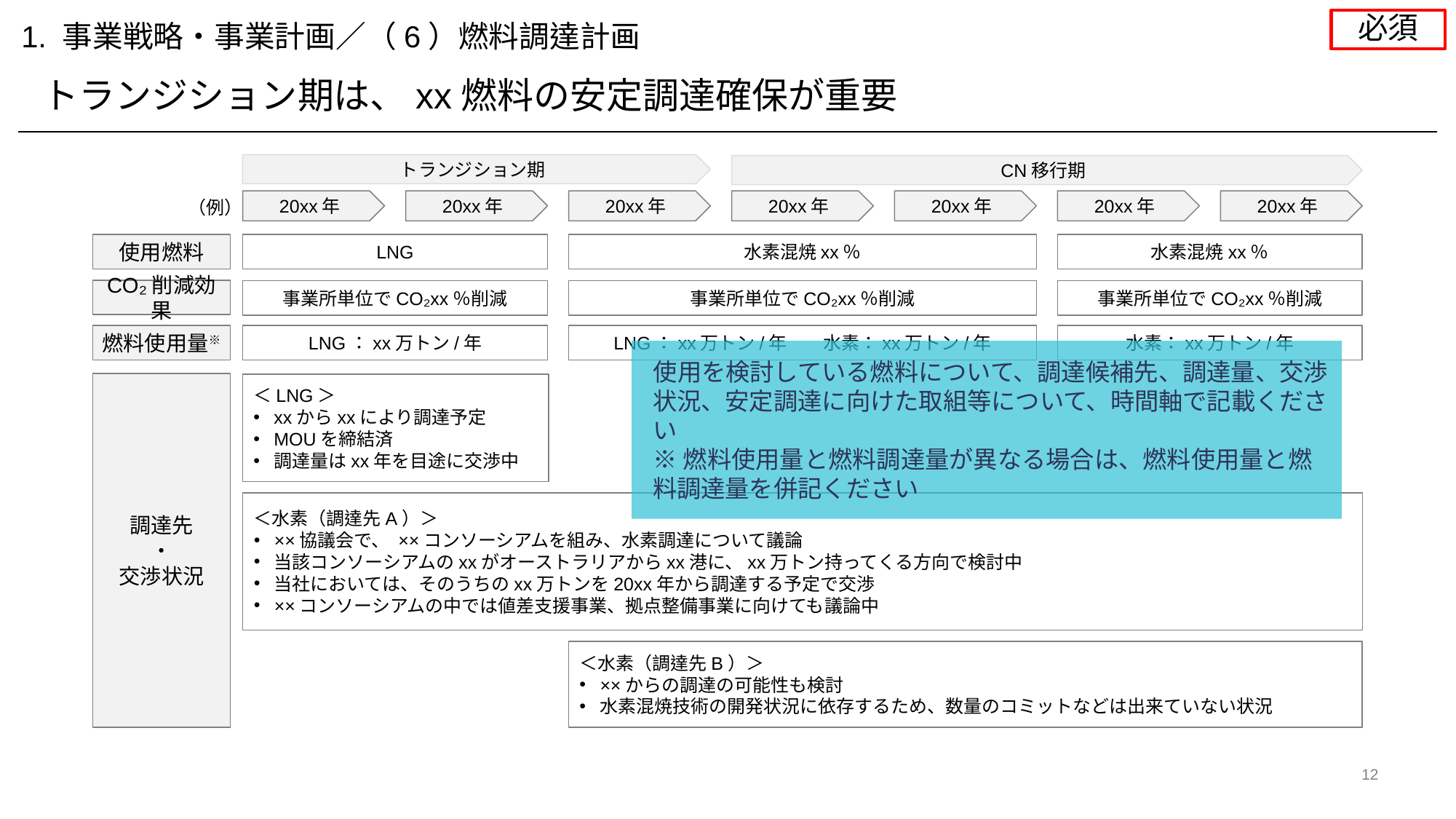

必須
1. 事業戦略・事業計画／（6）燃料調達計画
トランジション期は、xx燃料の安定調達確保が重要
トランジション期
CN移行期
20xx年
20xx年
20xx年
20xx年
20xx年
20xx年
20xx年
（例）
使用燃料
LNG
水素混焼xx％
水素混焼xx％
CO₂削減効果
事業所単位でCO₂xx％削減
事業所単位でCO₂xx％削減
事業所単位でCO₂xx％削減
燃料使用量※
LNG：xx万トン/年
LNG：xx万トン/年　　水素：xx万トン/年
水素：xx万トン/年
使用を検討している燃料について、調達候補先、調達量、交渉状況、安定調達に向けた取組等について、時間軸で記載ください
※燃料使用量と燃料調達量が異なる場合は、燃料使用量と燃料調達量を併記ください
調達先
・
交渉状況
＜LNG＞
xxからxxにより調達予定
MOUを締結済
調達量はxx年を目途に交渉中
＜水素（調達先A）＞
××協議会で、 ××コンソーシアムを組み、水素調達について議論
当該コンソーシアムのxxがオーストラリアからxx港に、xx万トン持ってくる方向で検討中
当社においては、そのうちのxx万トンを20xx年から調達する予定で交渉
××コンソーシアムの中では値差支援事業、拠点整備事業に向けても議論中
＜水素（調達先B）＞
××からの調達の可能性も検討
水素混焼技術の開発状況に依存するため、数量のコミットなどは出来ていない状況